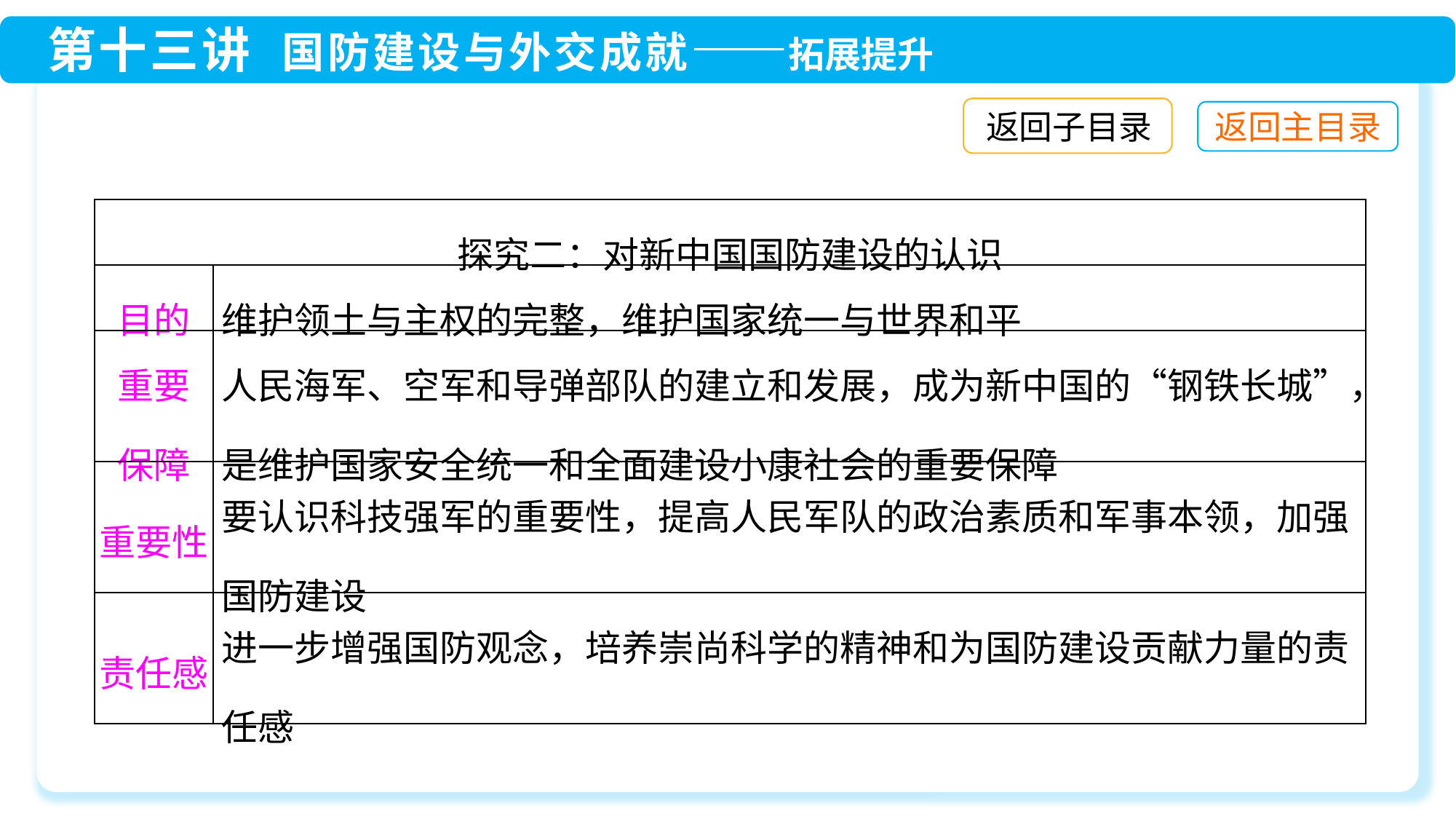

返回子目录
| 探究二：对新中国国防建设的认识 |  |
| --- | --- |
| 目的 | 维护领土与主权的完整，维护国家统一与世界和平 |
| 重要 保障 | 人民海军、空军和导弹部队的建立和发展，成为新中国的“钢铁长城”，是维护国家安全统一和全面建设小康社会的重要保障 |
| 重要性 | 要认识科技强军的重要性，提高人民军队的政治素质和军事本领，加强国防建设 |
| 责任感 | 进一步增强国防观念，培养崇尚科学的精神和为国防建设贡献力量的责任感 |